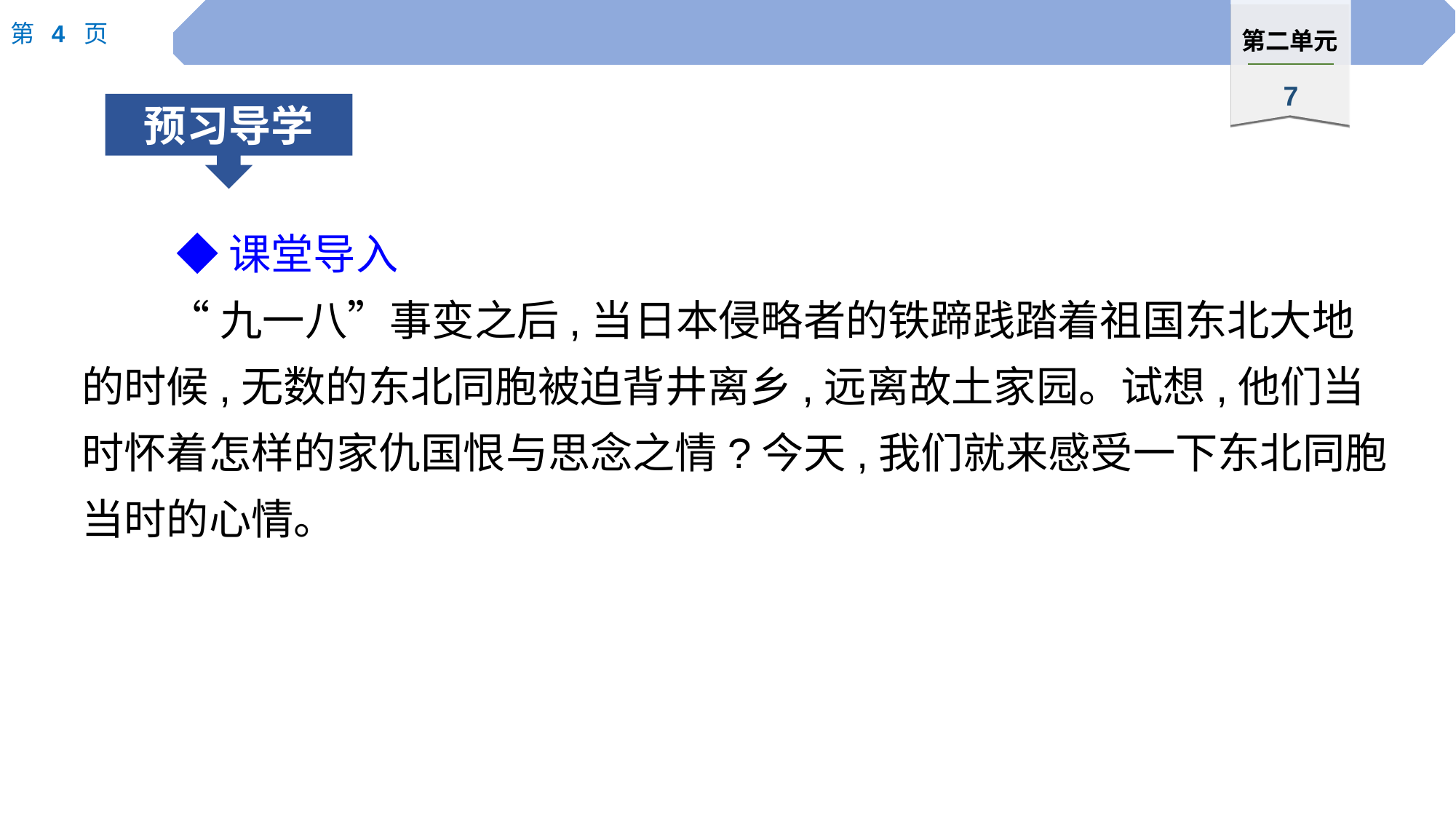

◆课堂导入

“九一八”事变之后,当日本侵略者的铁蹄践踏着祖国东北大地的时候,无数的东北同胞被迫背井离乡,远离故土家园。试想,他们当时怀着怎样的家仇国恨与思念之情?今天,我们就来感受一下东北同胞当时的心情。